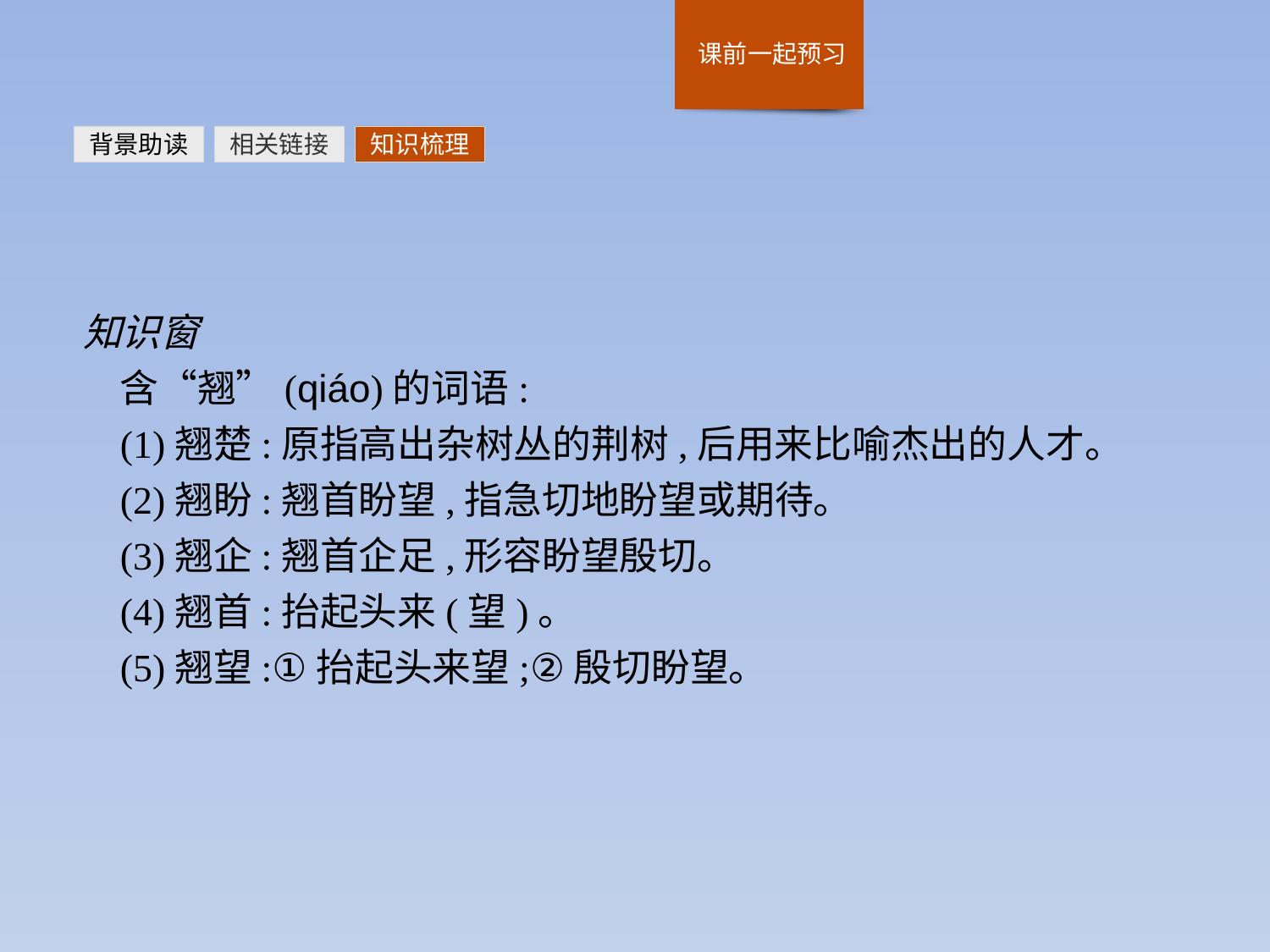

背景助读
相关链接
知识梳理
知识窗
含“翘”(qiáo)的词语:
(1)翘楚:原指高出杂树丛的荆树,后用来比喻杰出的人才。
(2)翘盼:翘首盼望,指急切地盼望或期待。
(3)翘企:翘首企足,形容盼望殷切。
(4)翘首:抬起头来(望)。
(5)翘望:①抬起头来望;②殷切盼望。